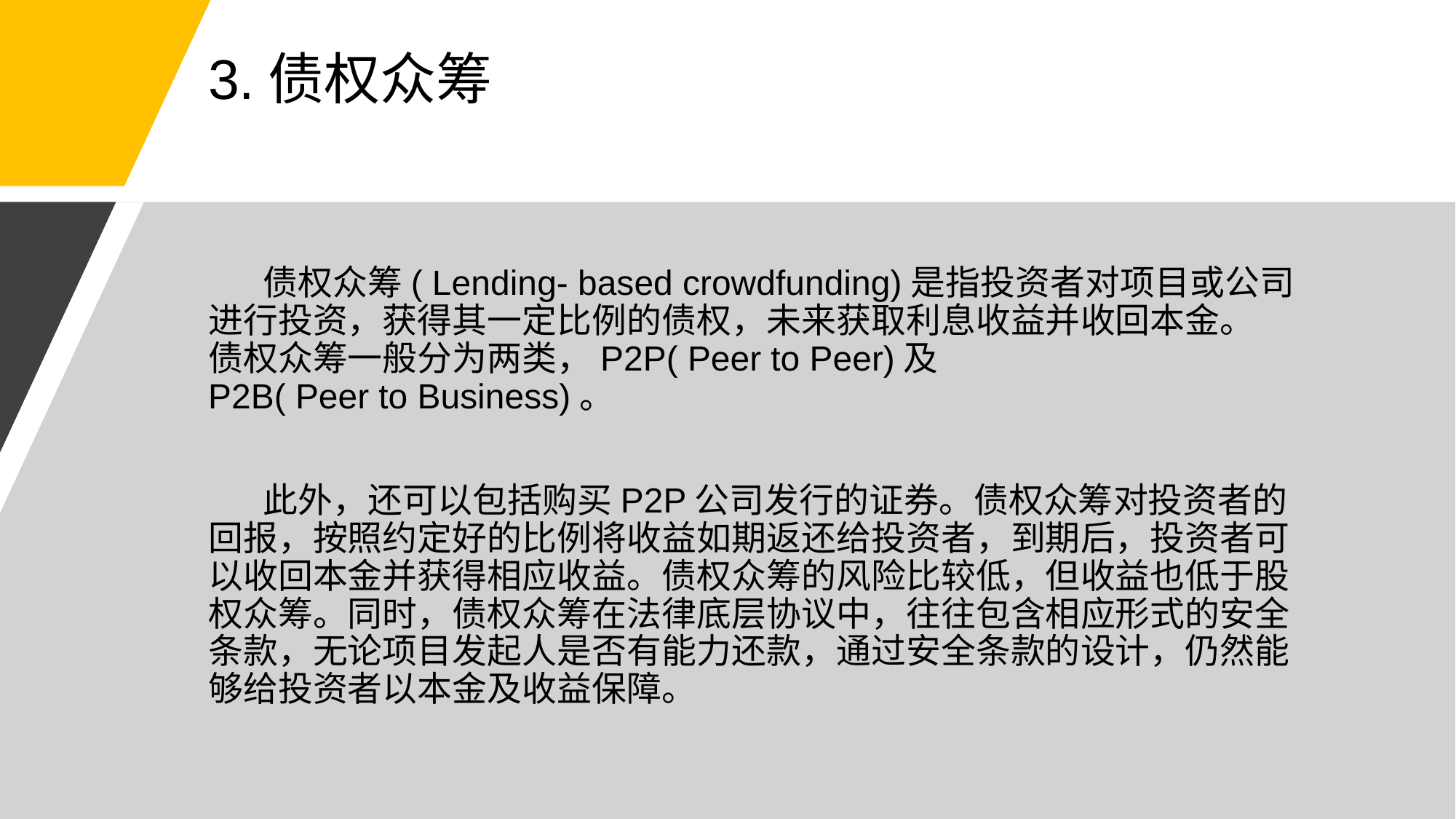

# 3.债权众筹

      债权众筹( Lending- based crowdfunding)是指投资者对项目或公司进行投资，获得其一定比例的债权，未来获取利息收益并收回本金。
债权众筹一般分为两类，P2P( Peer to Peer)及P2B( Peer to Business)。

      此外，还可以包括购买P2P公司发行的证券。债权众筹对投资者的回报，按照约定好的比例将收益如期返还给投资者，到期后，投资者可以收回本金并获得相应收益。债权众筹的风险比较低，但收益也低于股权众筹。同时，债权众筹在法律底层协议中，往往包含相应形式的安全条款，无论项目发起人是否有能力还款，通过安全条款的设计，仍然能够给投资者以本金及收益保障。